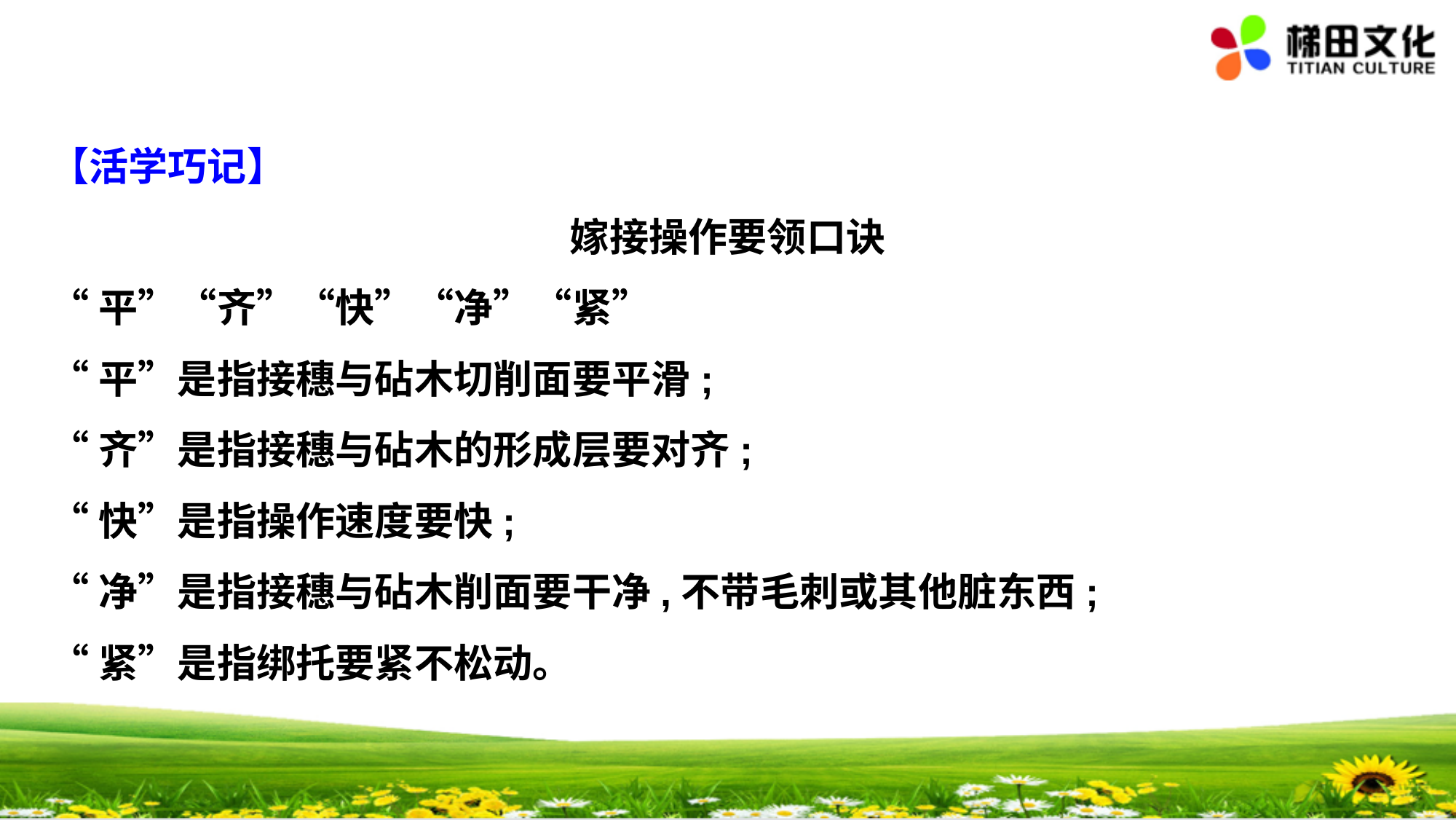

【活学巧记】
嫁接操作要领口诀
“平”“齐”“快”“净”“紧”
“平”是指接穗与砧木切削面要平滑;
“齐”是指接穗与砧木的形成层要对齐;
“快”是指操作速度要快;
“净”是指接穗与砧木削面要干净,不带毛刺或其他脏东西;
“紧”是指绑托要紧不松动。